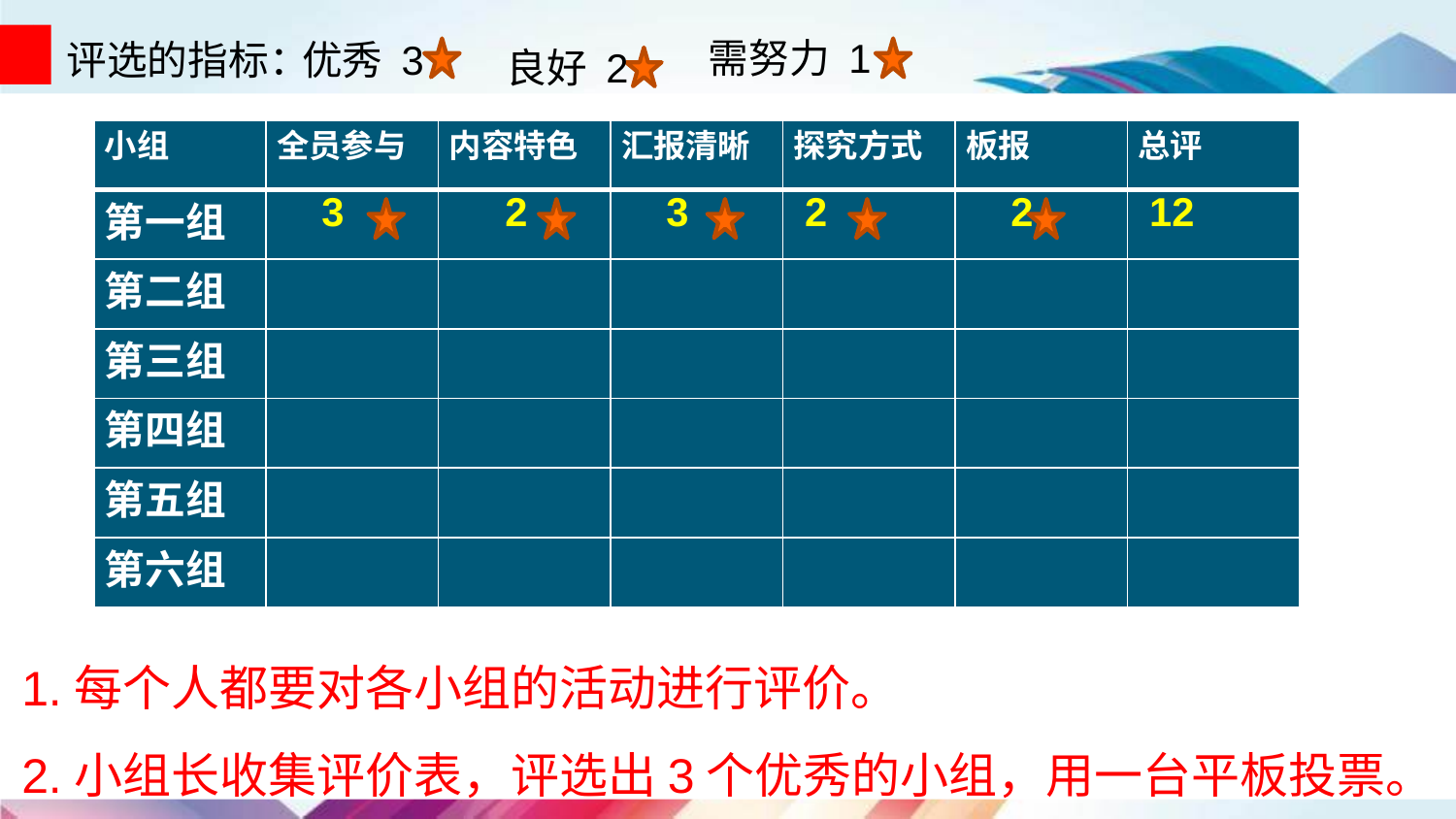

需努力 1

优秀 3

评选的指标：
良好 2

| 小组 | 全员参与 | 内容特色 | 汇报清晰 | 探究方式 | 板报 | 总评 |
| --- | --- | --- | --- | --- | --- | --- |
| 第一组 | 3 | 2 | 3 | 2 | 2 | 12 |
| 第二组 |  |  |  |  |  |  |
| 第三组 |  |  |  |  |  |  |
| 第四组 |  |  |  |  |  |  |
| 第五组 |  |  |  |  |  |  |
| 第六组 |  |  |  |  |  |  |

1.每个人都要对各小组的活动进行评价。
2.小组长收集评价表，评选出3个优秀的小组，用一台平板投票。